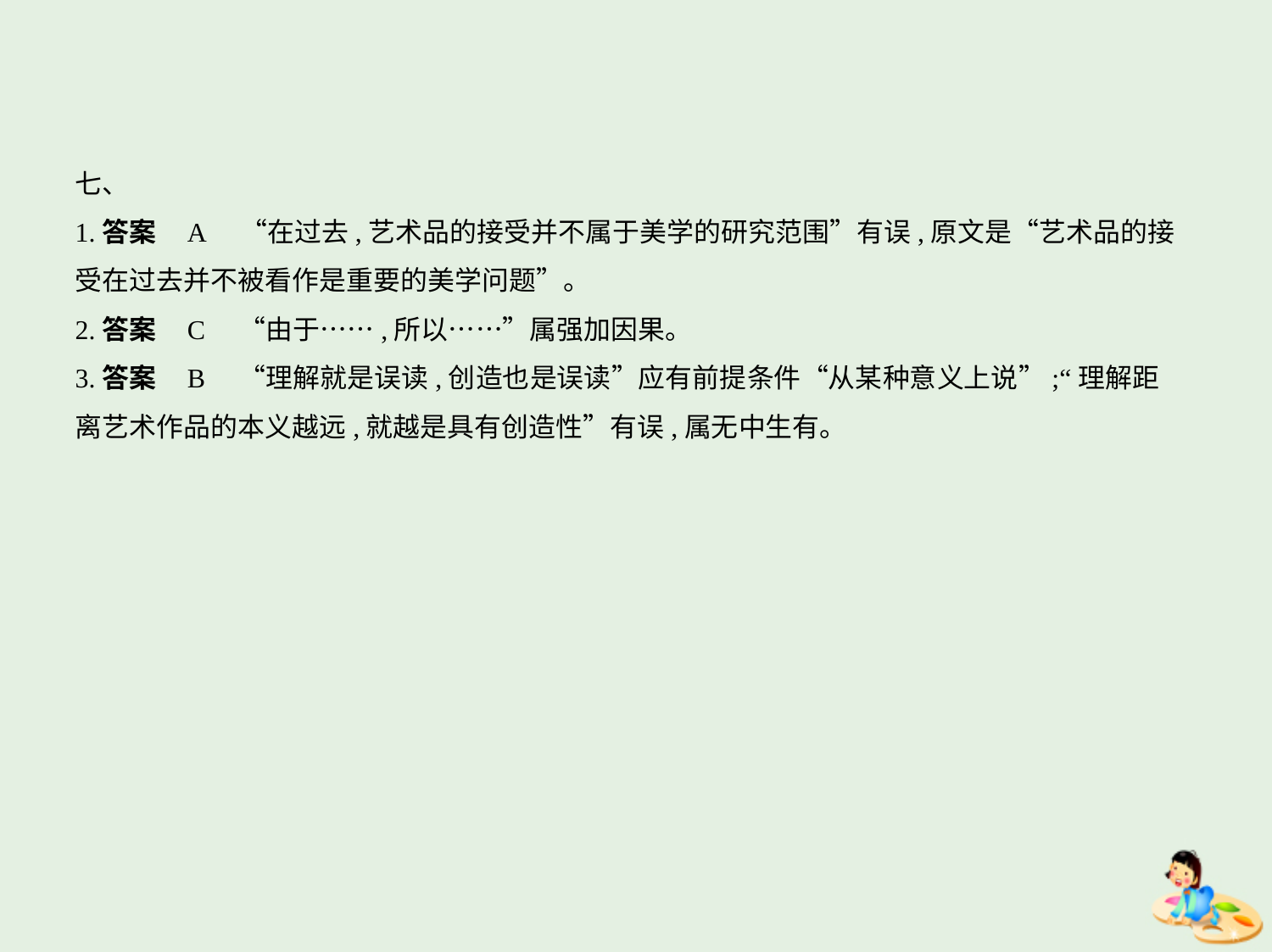

七、
1.答案    A　“在过去,艺术品的接受并不属于美学的研究范围”有误,原文是“艺术品的接
受在过去并不被看作是重要的美学问题”。
2.答案    C　“由于……,所以……”属强加因果。
3.答案    B　“理解就是误读,创造也是误读”应有前提条件“从某种意义上说”;“理解距
离艺术作品的本义越远,就越是具有创造性”有误,属无中生有。